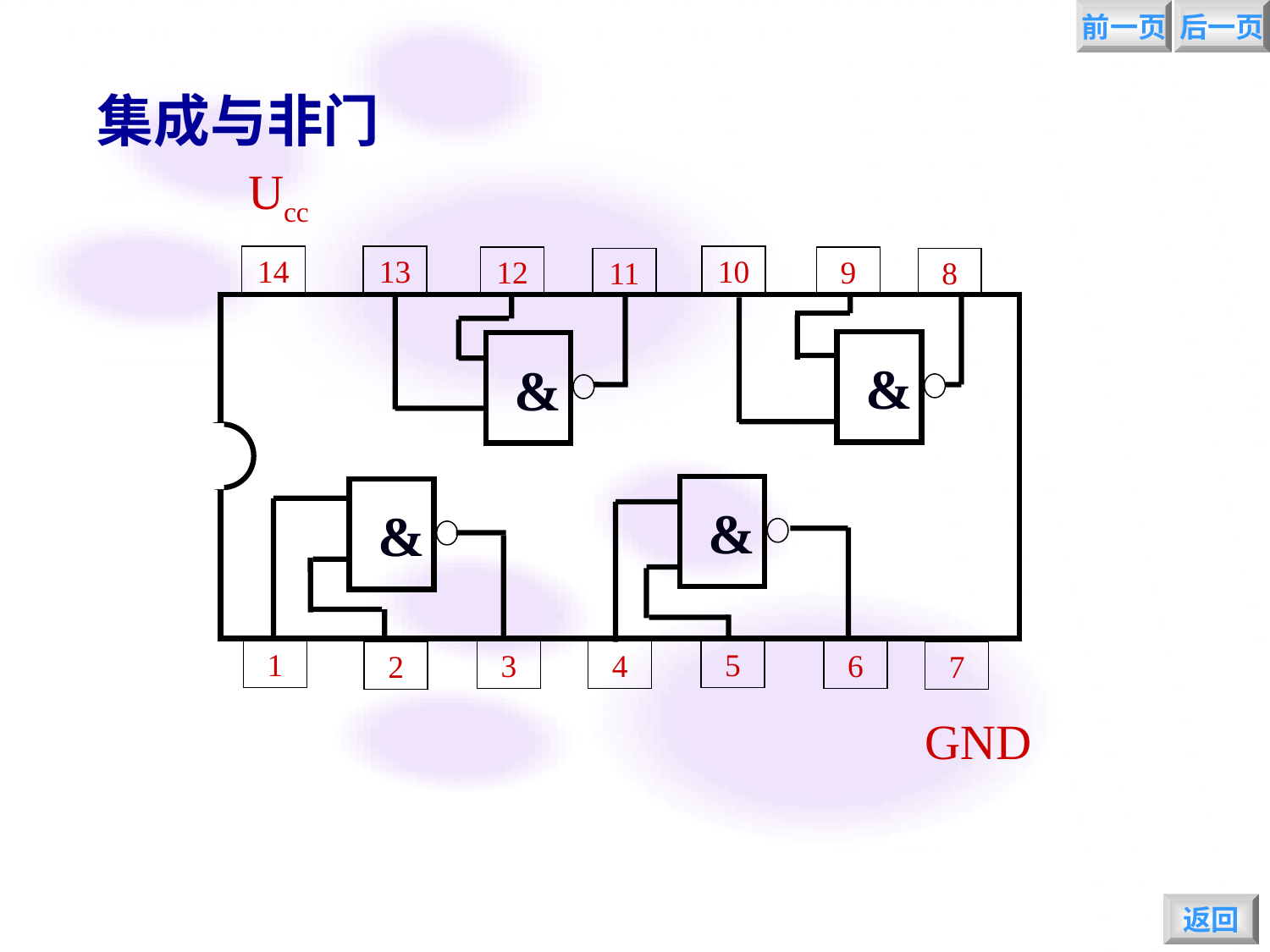

前一页
后一页
集成与非门
Ucc
14
13
10
12
9
11
8

  &

  &

  &

  &

1
5
3
4
6
2
7
GND
返回